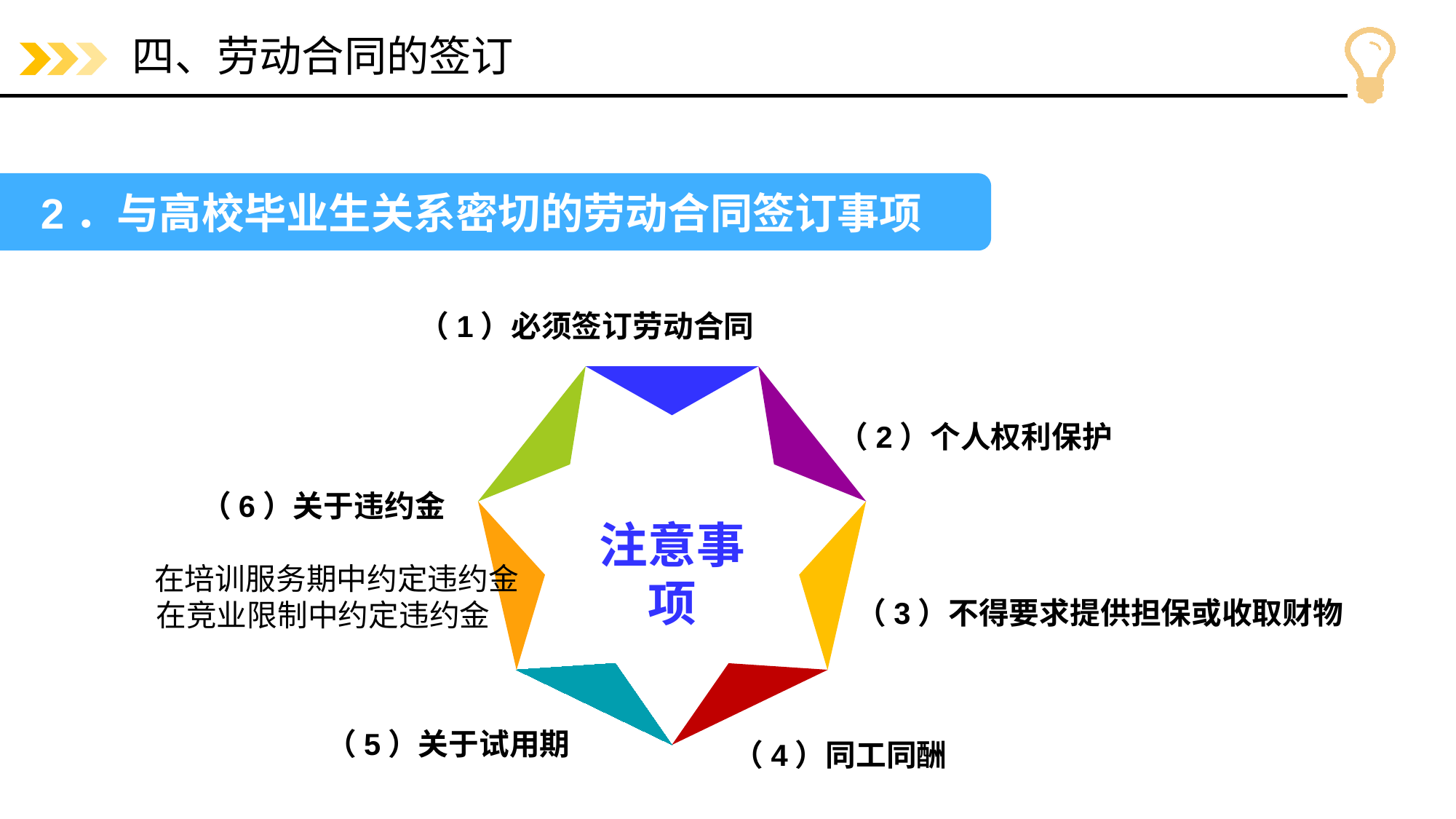

19
# 四、劳动合同的签订
  2．与高校毕业生关系密切的劳动合同签订事项
（1）必须签订劳动合同

注意事项

（2）个人权利保护
（6）关于违约金

   在培训服务期中约定违约金
在竞业限制中约定违约金
（3）不得要求提供担保或收取财物
（5）关于试用期
（4）同工同酬